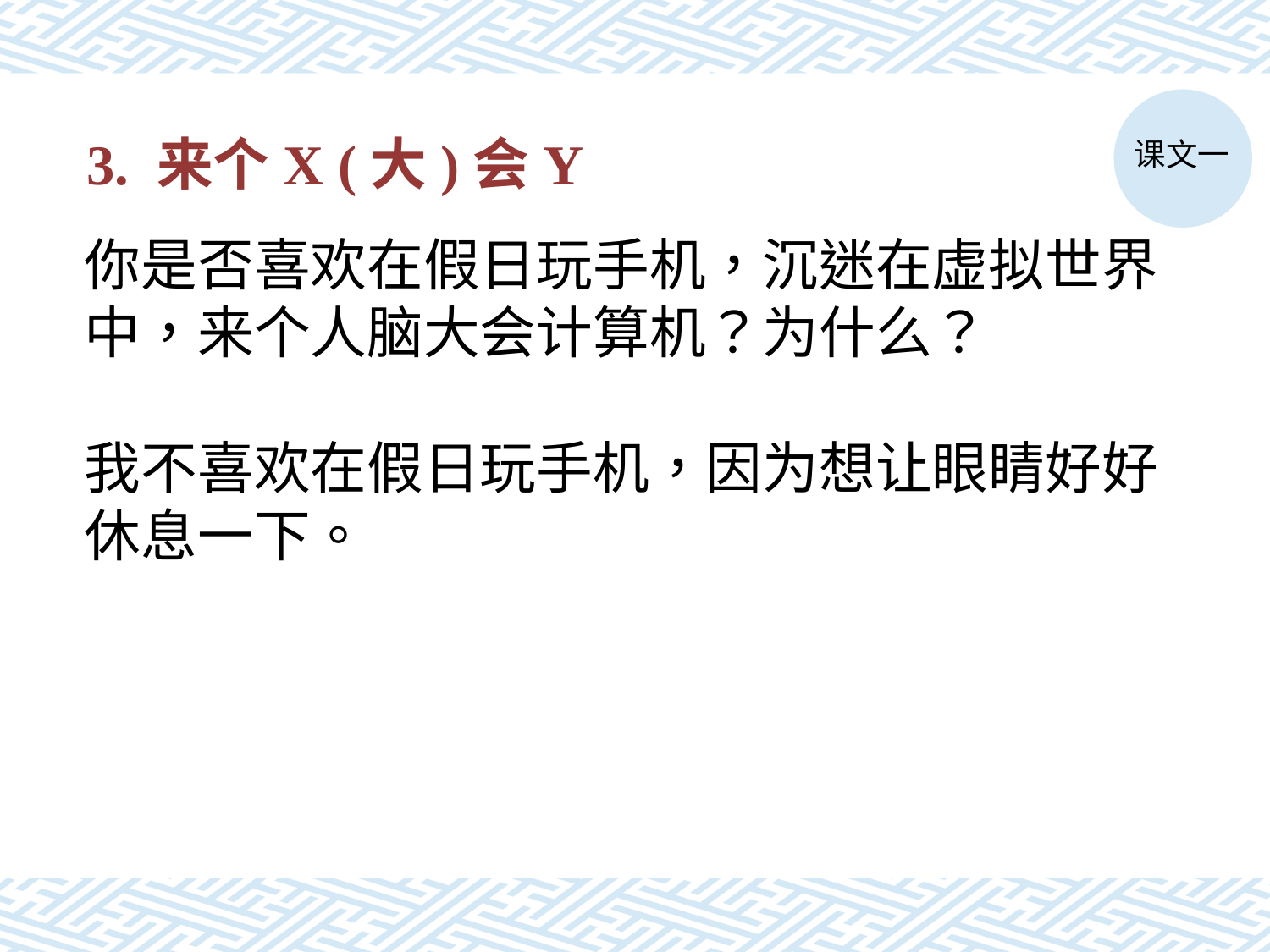

课文一
# 3. 来个X (大)会Y
你是否喜欢在假日玩手机，沉迷在虚拟世界中，来个人脑大会计算机？为什么？

我不喜欢在假日玩手机，因为想让眼睛好好休息一下。